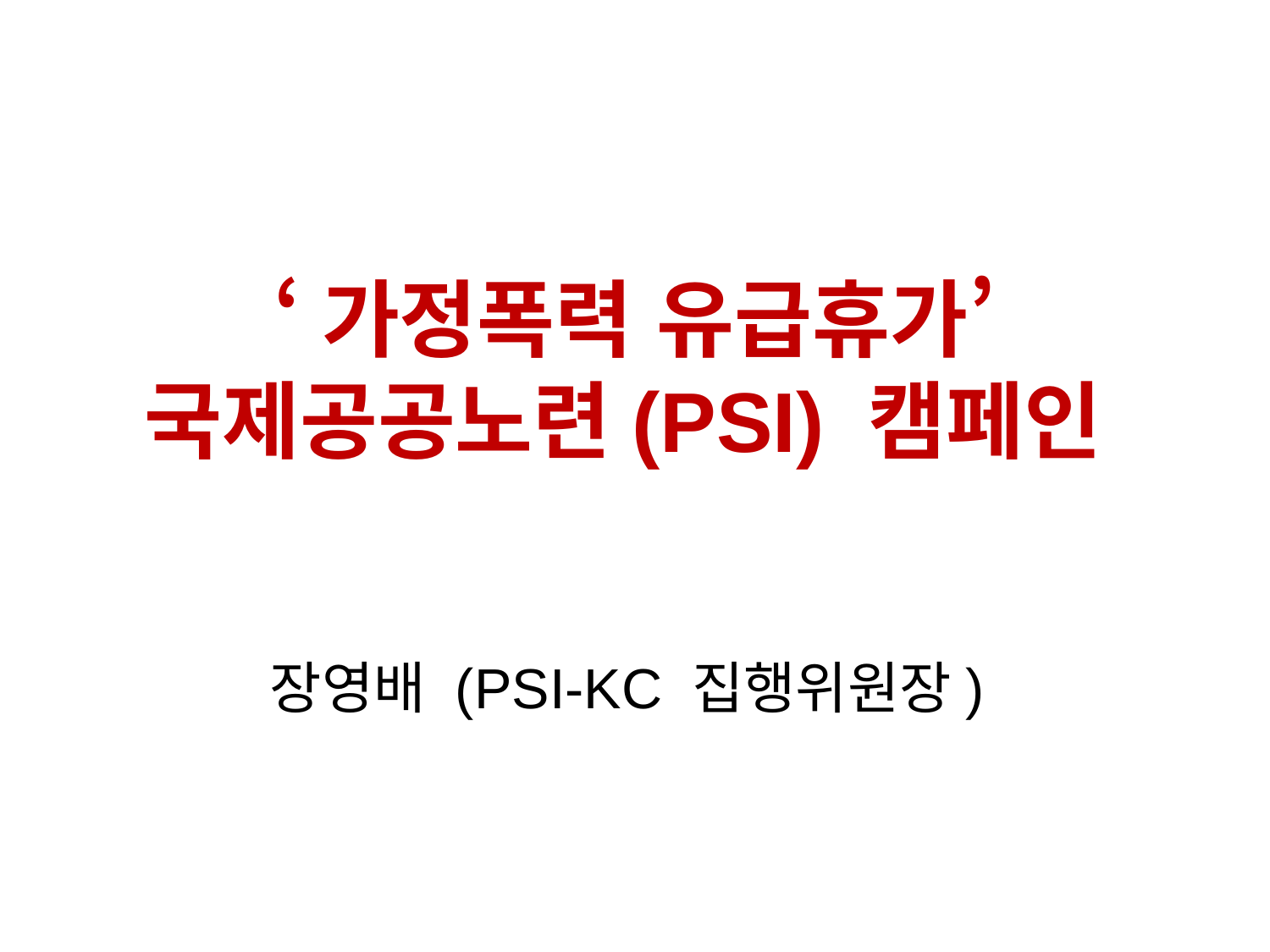

# ‘가정폭력 유급휴가’ 국제공공노련(PSI) 캠페인
장영배 (PSI-KC 집행위원장)